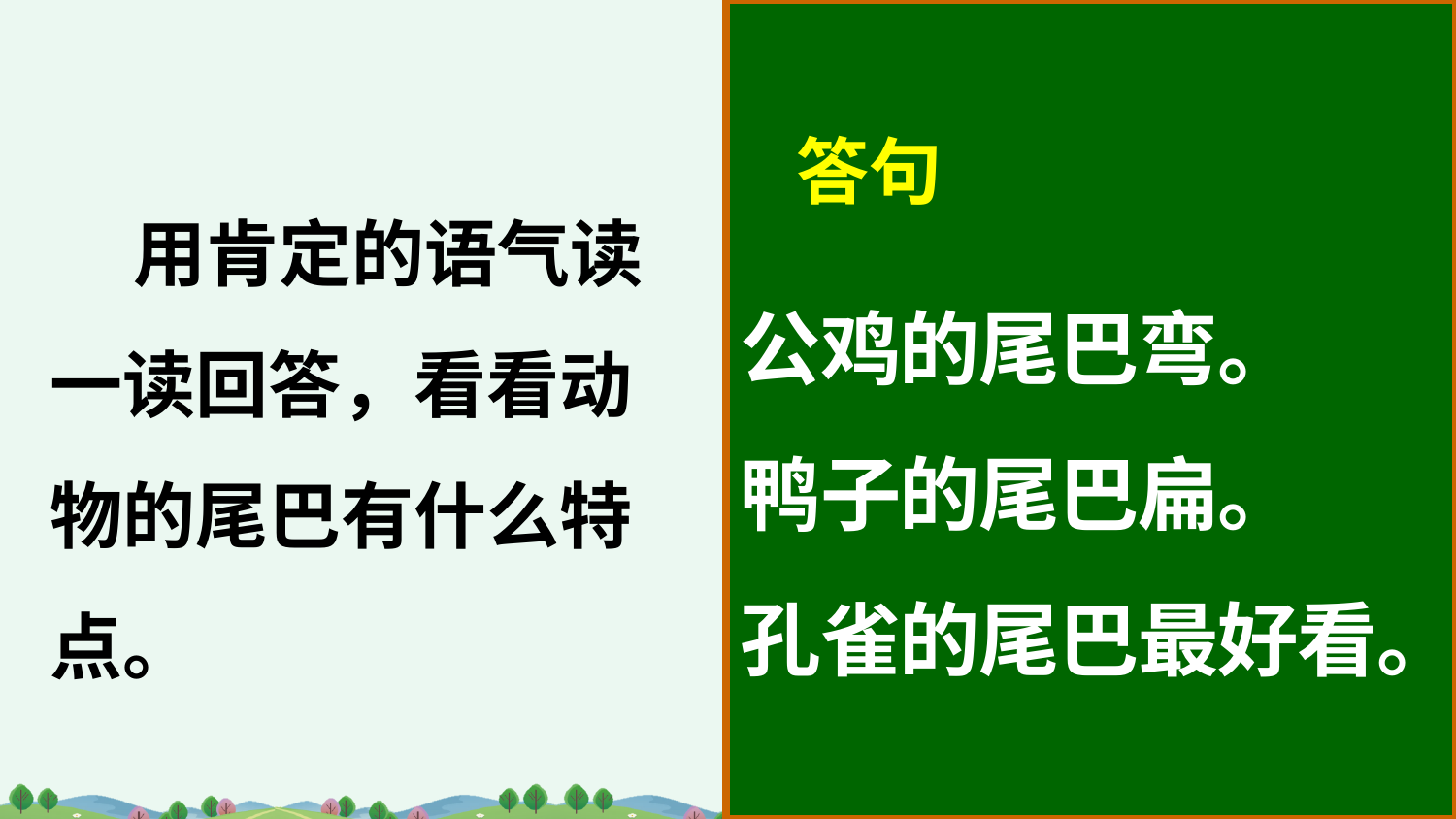

公鸡的尾巴弯。
鸭子的尾巴扁。
孔雀的尾巴最好看。
答句
    用肯定的语气读一读回答，看看动物的尾巴有什么特点。